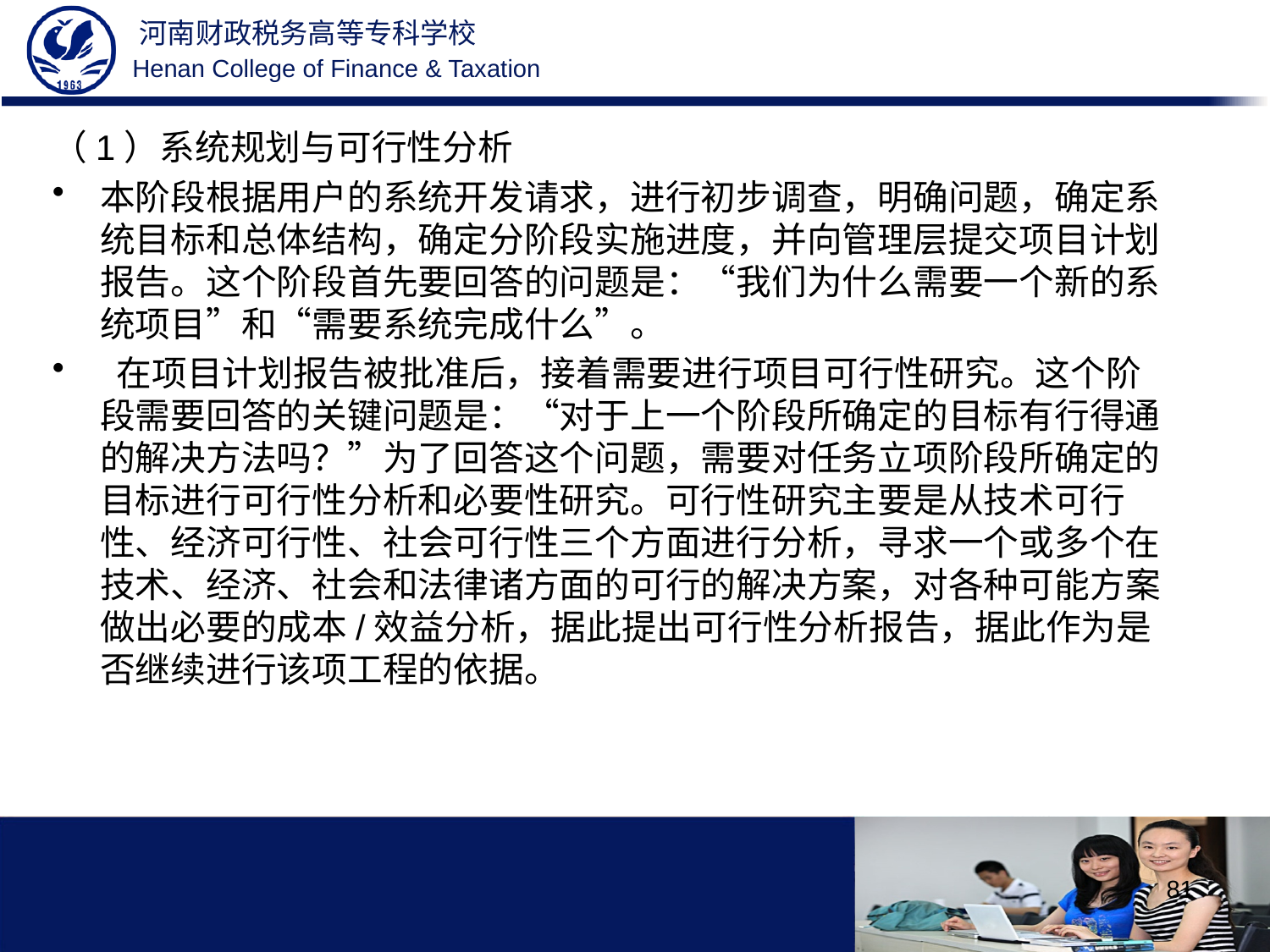

（1）系统规划与可行性分析
本阶段根据用户的系统开发请求，进行初步调查，明确问题，确定系统目标和总体结构，确定分阶段实施进度，并向管理层提交项目计划报告。这个阶段首先要回答的问题是：“我们为什么需要一个新的系统项目”和“需要系统完成什么”。
 在项目计划报告被批准后，接着需要进行项目可行性研究。这个阶段需要回答的关键问题是：“对于上一个阶段所确定的目标有行得通的解决方法吗？”为了回答这个问题，需要对任务立项阶段所确定的目标进行可行性分析和必要性研究。可行性研究主要是从技术可行性、经济可行性、社会可行性三个方面进行分析，寻求一个或多个在技术、经济、社会和法律诸方面的可行的解决方案，对各种可能方案做出必要的成本/效益分析，据此提出可行性分析报告，据此作为是否继续进行该项工程的依据。

81